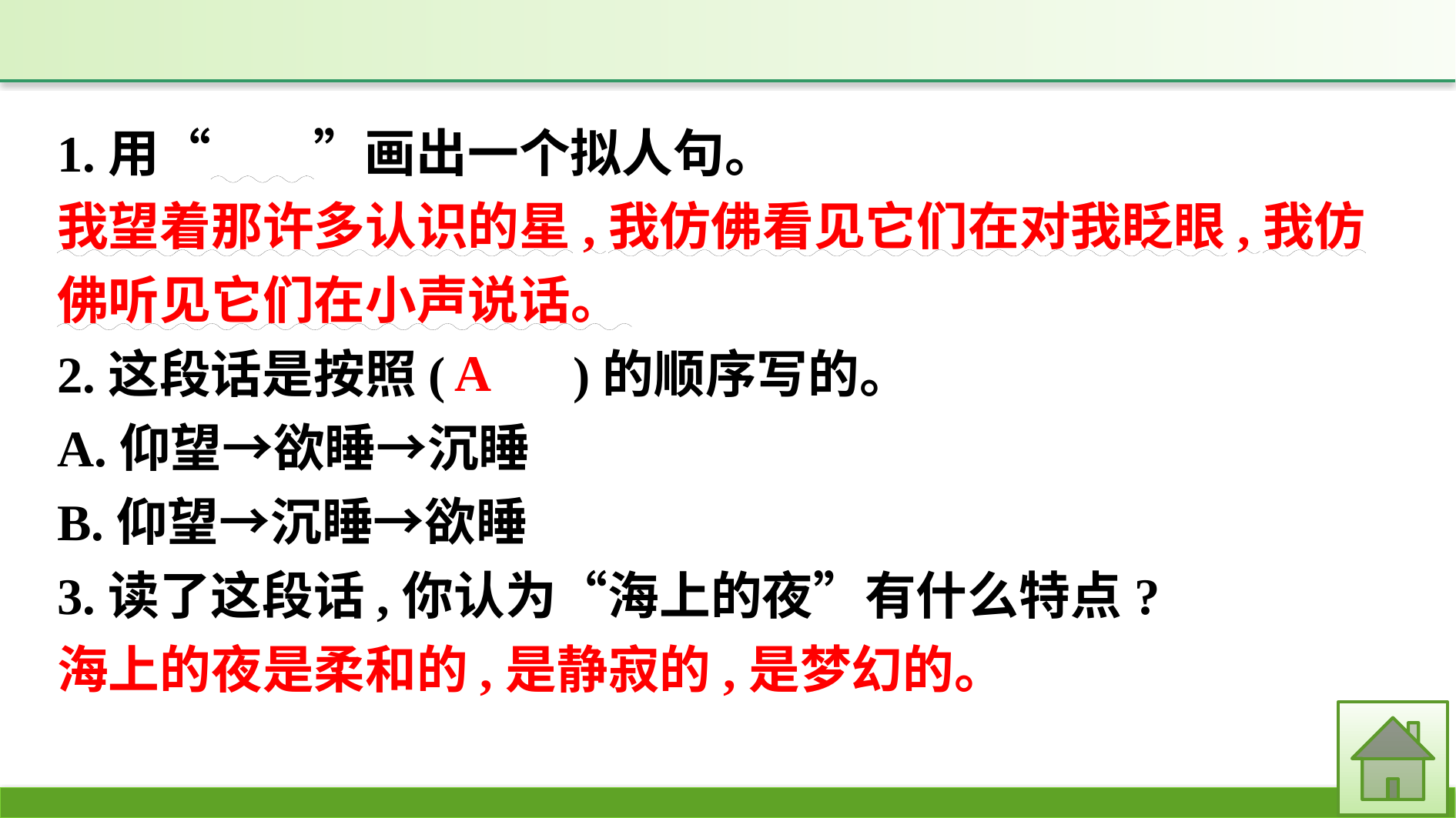

1.用“　　”画出一个拟人句。
我望着那许多认识的星,我仿佛看见它们在对我眨眼,我仿佛听见它们在小声说话。
2.这段话是按照(　　)的顺序写的。
A.仰望→欲睡→沉睡
B.仰望→沉睡→欲睡
3.读了这段话,你认为“海上的夜”有什么特点?
海上的夜是柔和的,是静寂的,是梦幻的。
A